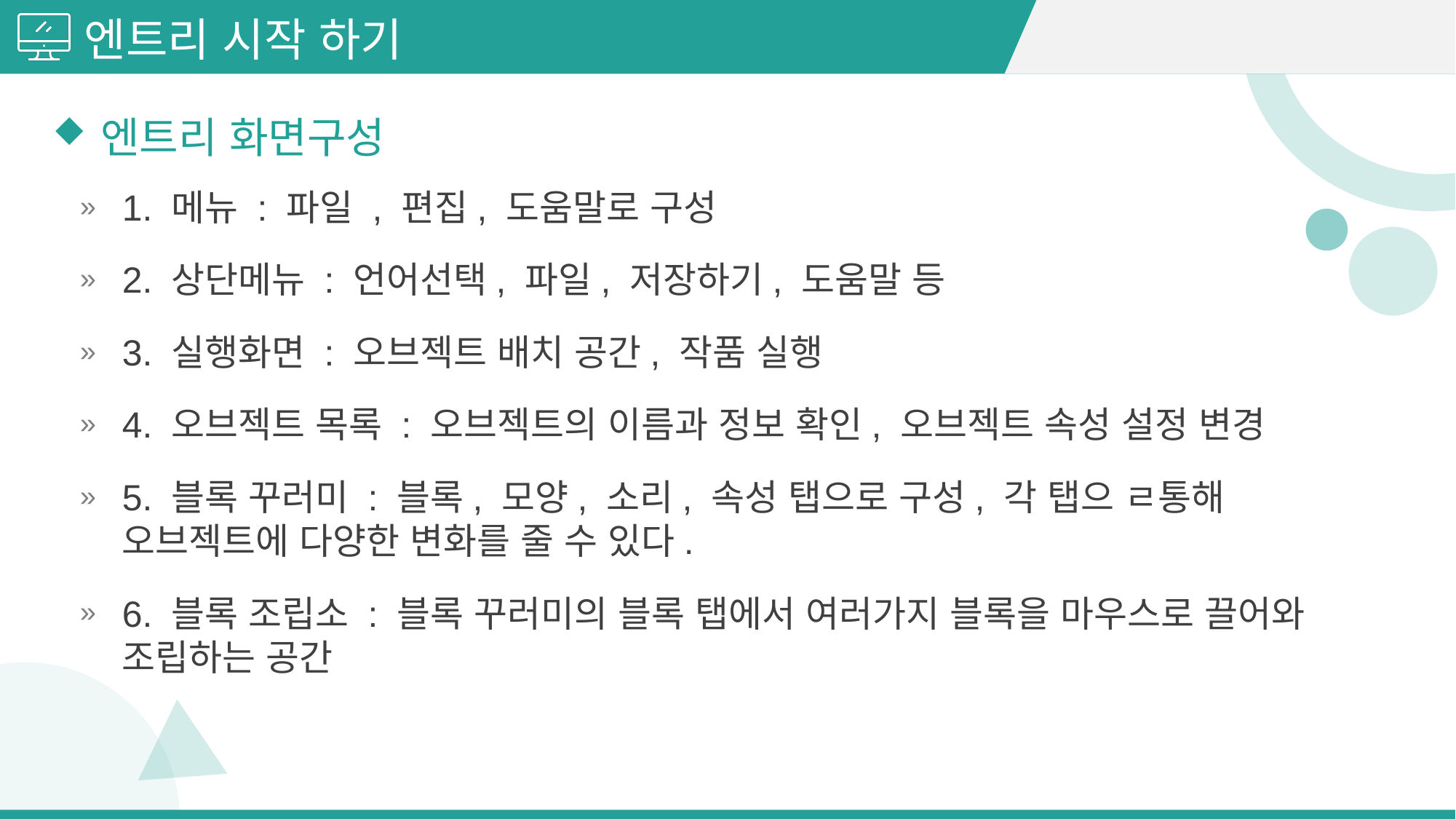

엔트리 시작 하기
엔트리 화면구성
1. 메뉴 : 파일 , 편집, 도움말로 구성
2. 상단메뉴 : 언어선택, 파일, 저장하기, 도움말 등
3. 실행화면 : 오브젝트 배치 공간, 작품 실행
4. 오브젝트 목록 : 오브젝트의 이름과 정보 확인, 오브젝트 속성 설정 변경
5. 블록 꾸러미 : 블록, 모양, 소리, 속성 탭으로 구성, 각 탭으 ㄹ통해 오브젝트에 다양한 변화를 줄 수 있다.
6. 블록 조립소 : 블록 꾸러미의 블록 탭에서 여러가지 블록을 마우스로 끌어와 조립하는 공간